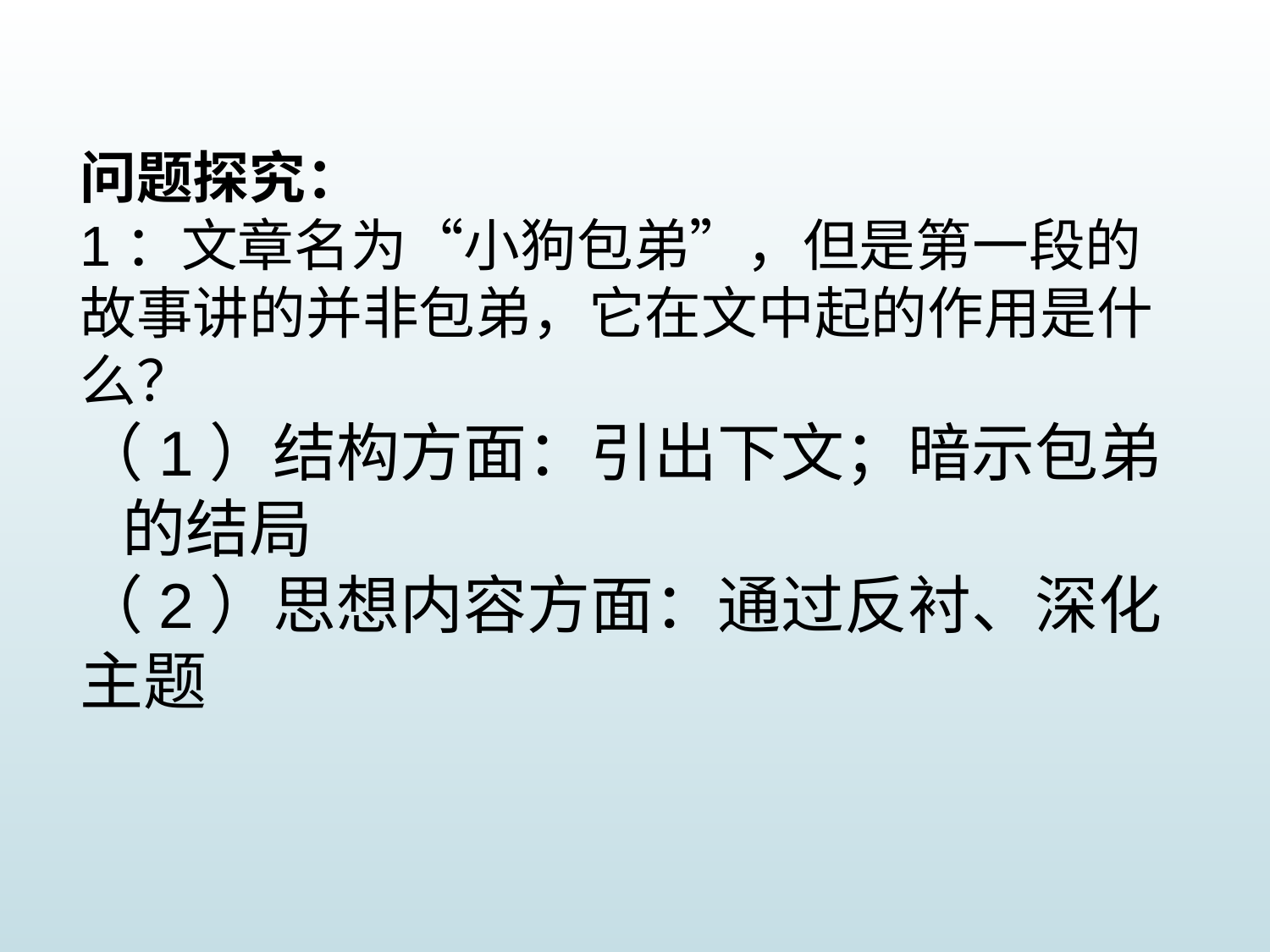

问题探究：
1：文章名为“小狗包弟”，但是第一段的故事讲的并非包弟，它在文中起的作用是什么？
（1）结构方面：引出下文；暗示包弟     的结局
（2）思想内容方面：通过反衬、深化主题